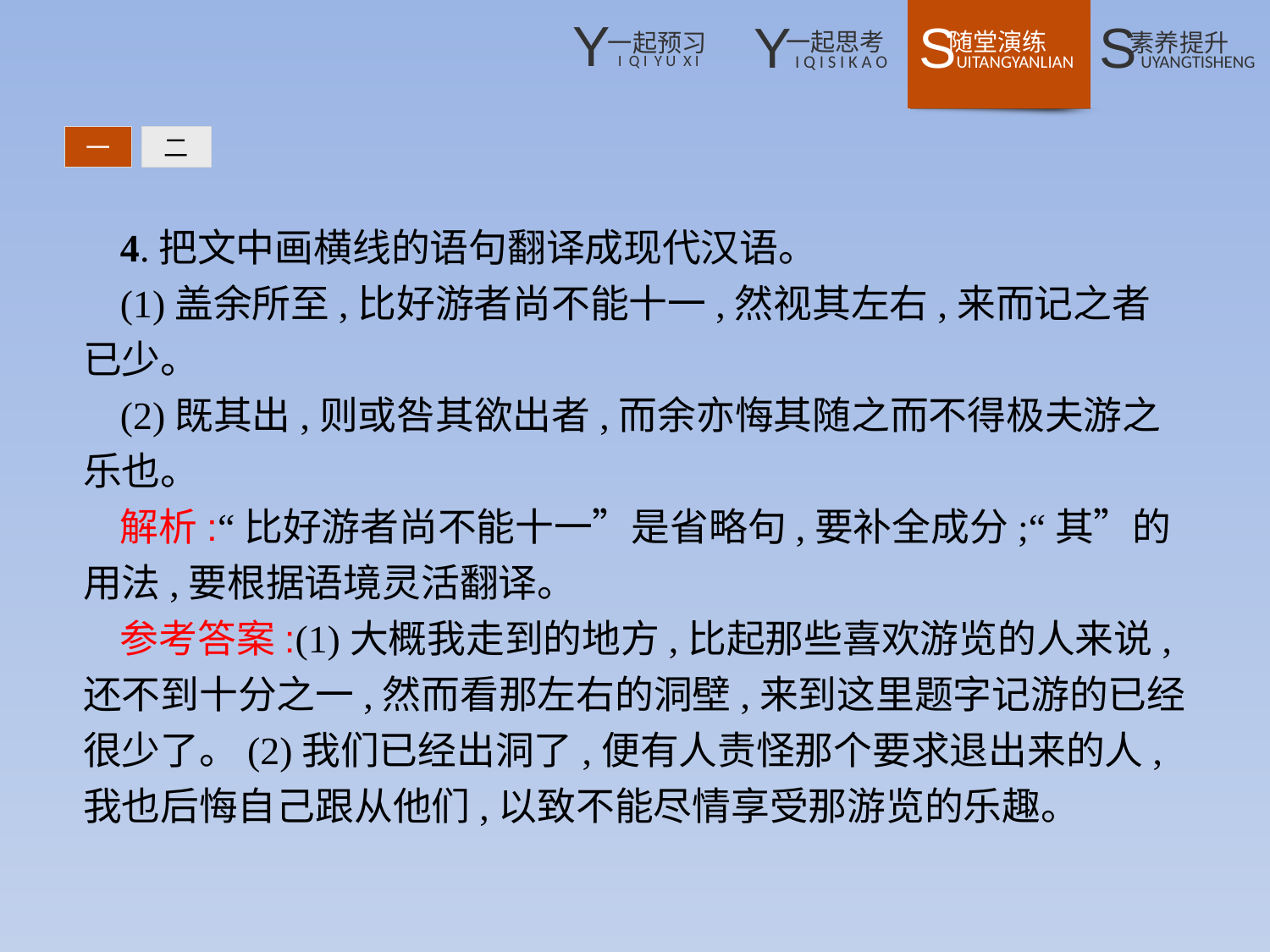

一
二
4.把文中画横线的语句翻译成现代汉语。
(1)盖余所至,比好游者尚不能十一,然视其左右,来而记之者已少。
(2)既其出,则或咎其欲出者,而余亦悔其随之而不得极夫游之乐也。
解析:“比好游者尚不能十一”是省略句,要补全成分;“其”的用法,要根据语境灵活翻译。
参考答案:(1)大概我走到的地方,比起那些喜欢游览的人来说,还不到十分之一,然而看那左右的洞壁,来到这里题字记游的已经很少了。(2)我们已经出洞了,便有人责怪那个要求退出来的人,我也后悔自己跟从他们,以致不能尽情享受那游览的乐趣。